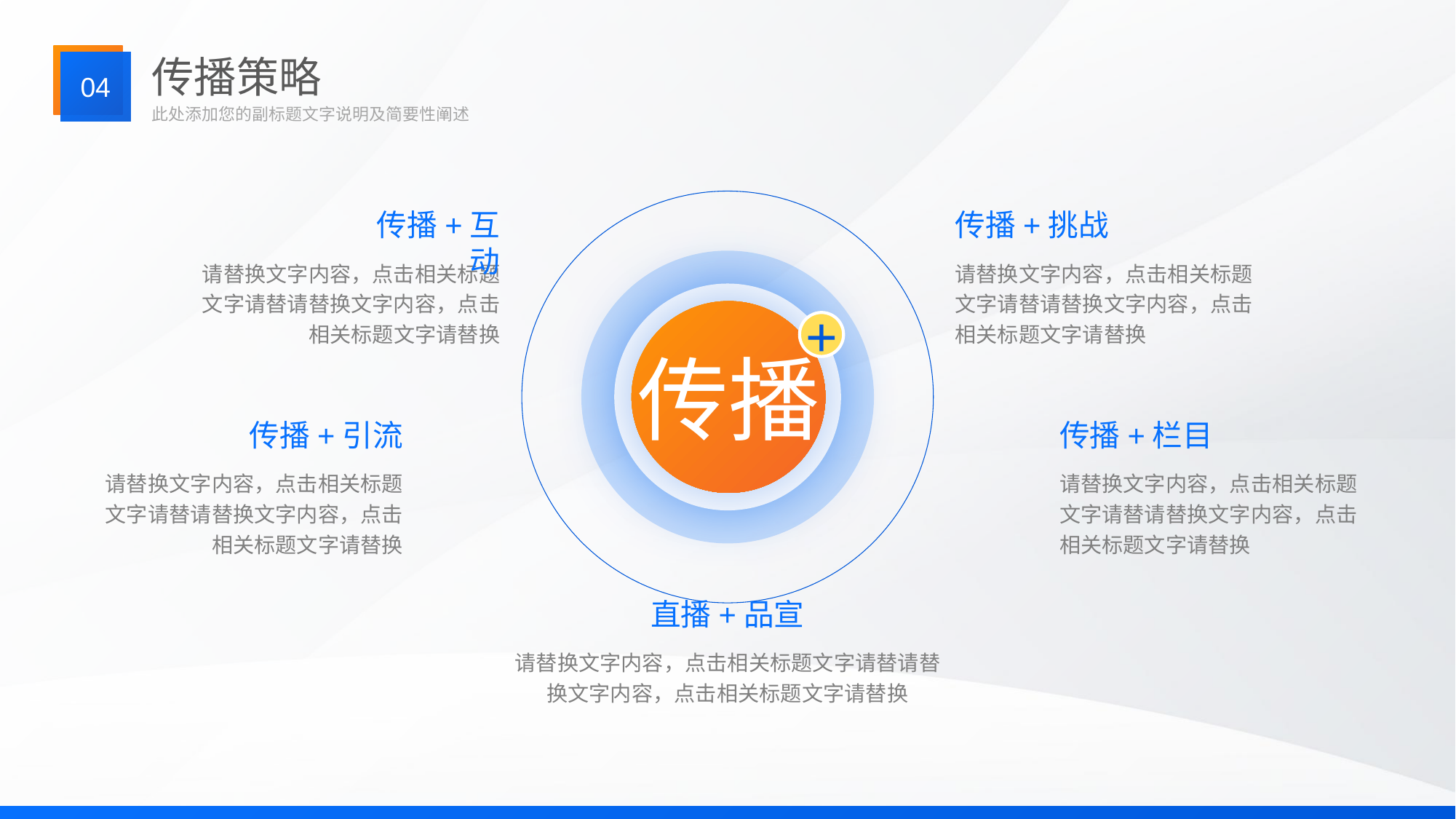

传播策略

04
此处添加您的副标题文字说明及简要性阐述

传播+互动
传播+挑战
请替换文字内容，点击相关标题文字请替请替换文字内容，点击相关标题文字请替换
请替换文字内容，点击相关标题文字请替请替换文字内容，点击相关标题文字请替换

传播
+
传播+引流
传播+栏目
请替换文字内容，点击相关标题文字请替请替换文字内容，点击相关标题文字请替换
请替换文字内容，点击相关标题文字请替请替换文字内容，点击相关标题文字请替换
直播+品宣
请替换文字内容，点击相关标题文字请替请替换文字内容，点击相关标题文字请替换